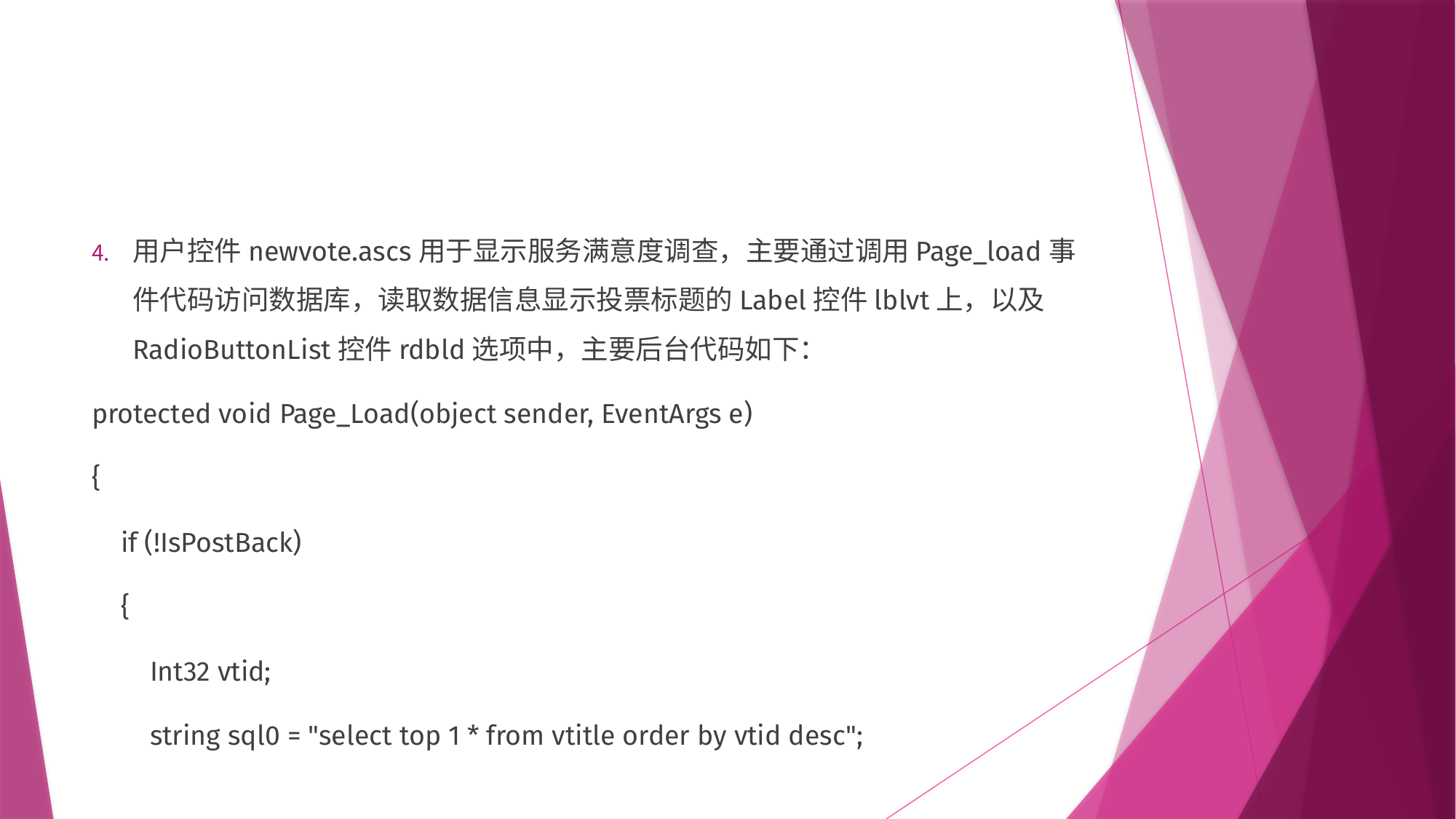

#
用户控件newvote.ascs用于显示服务满意度调查，主要通过调用Page_load事件代码访问数据库，读取数据信息显示投票标题的Label控件lblvt上，以及RadioButtonList控件rdbld选项中，主要后台代码如下：
protected void Page_Load(object sender, EventArgs e)
{
    if (!IsPostBack)
    {
        Int32 vtid;
        string sql0 = "select top 1 * from vtitle order by vtid desc";